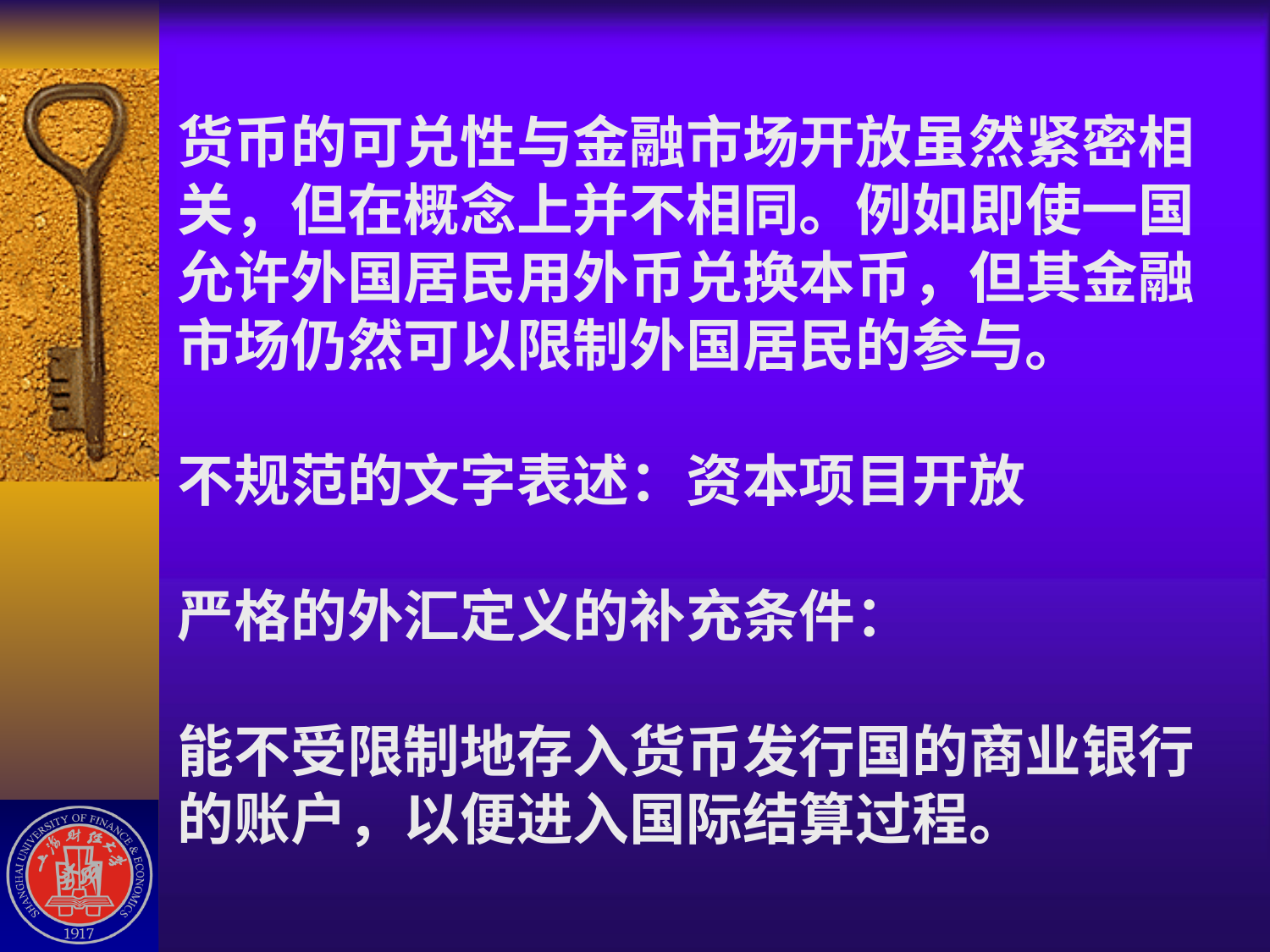

# 货币的可兑性与金融市场开放虽然紧密相关，但在概念上并不相同。例如即使一国允许外国居民用外币兑换本币，但其金融市场仍然可以限制外国居民的参与。 不规范的文字表述：资本项目开放 严格的外汇定义的补充条件： 能不受限制地存入货币发行国的商业银行的账户，以便进入国际结算过程。